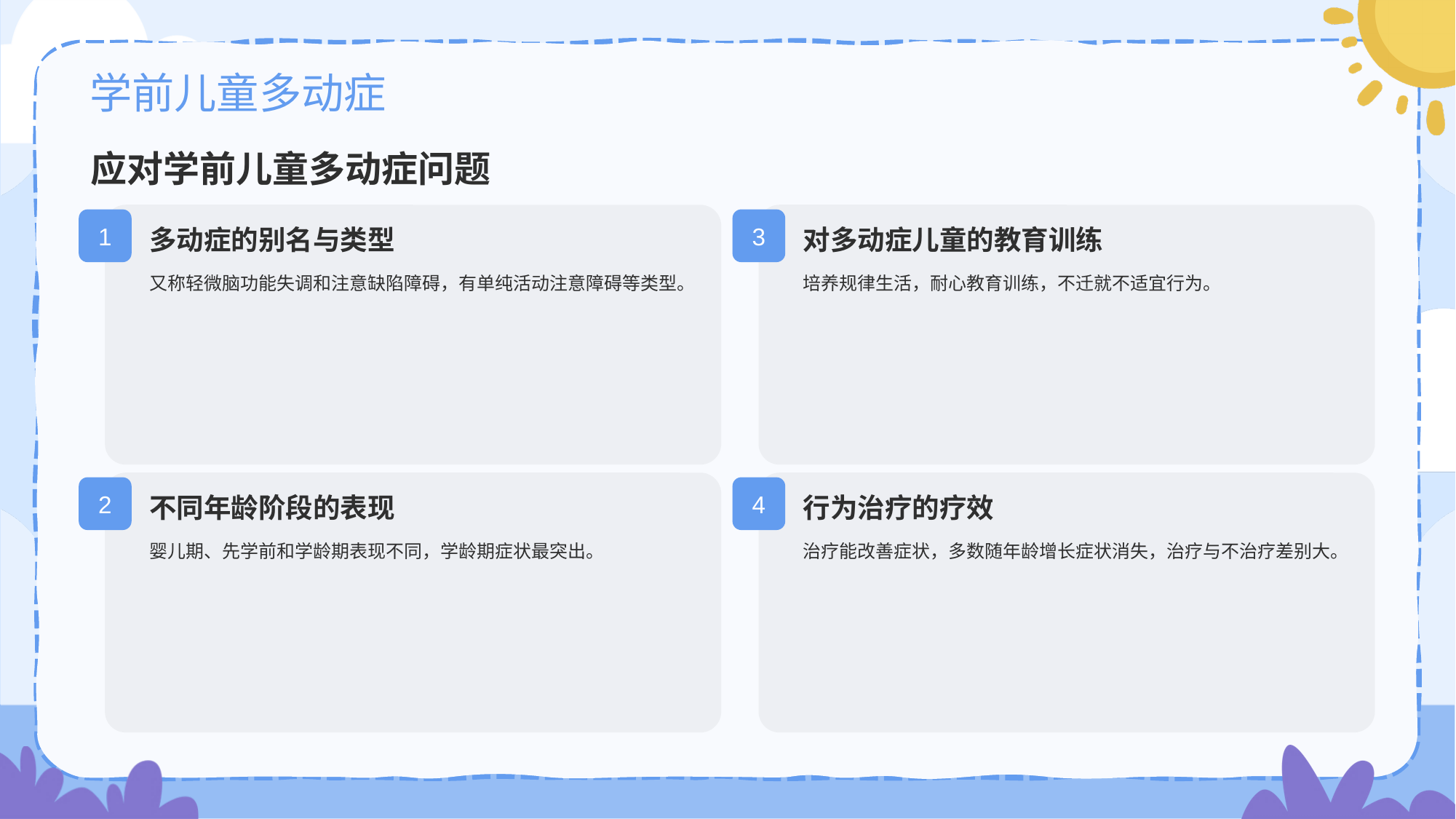

# 学前儿童多动症
应对学前儿童多动症问题

多动症的别名与类型
又称轻微脑功能失调和注意缺陷障碍，有单纯活动注意障碍等类型。
1

对多动症儿童的教育训练
培养规律生活，耐心教育训练，不迁就不适宜行为。
3

不同年龄阶段的表现
婴儿期、先学前和学龄期表现不同，学龄期症状最突出。
2

行为治疗的疗效
治疗能改善症状，多数随年龄增长症状消失，治疗与不治疗差别大。
4